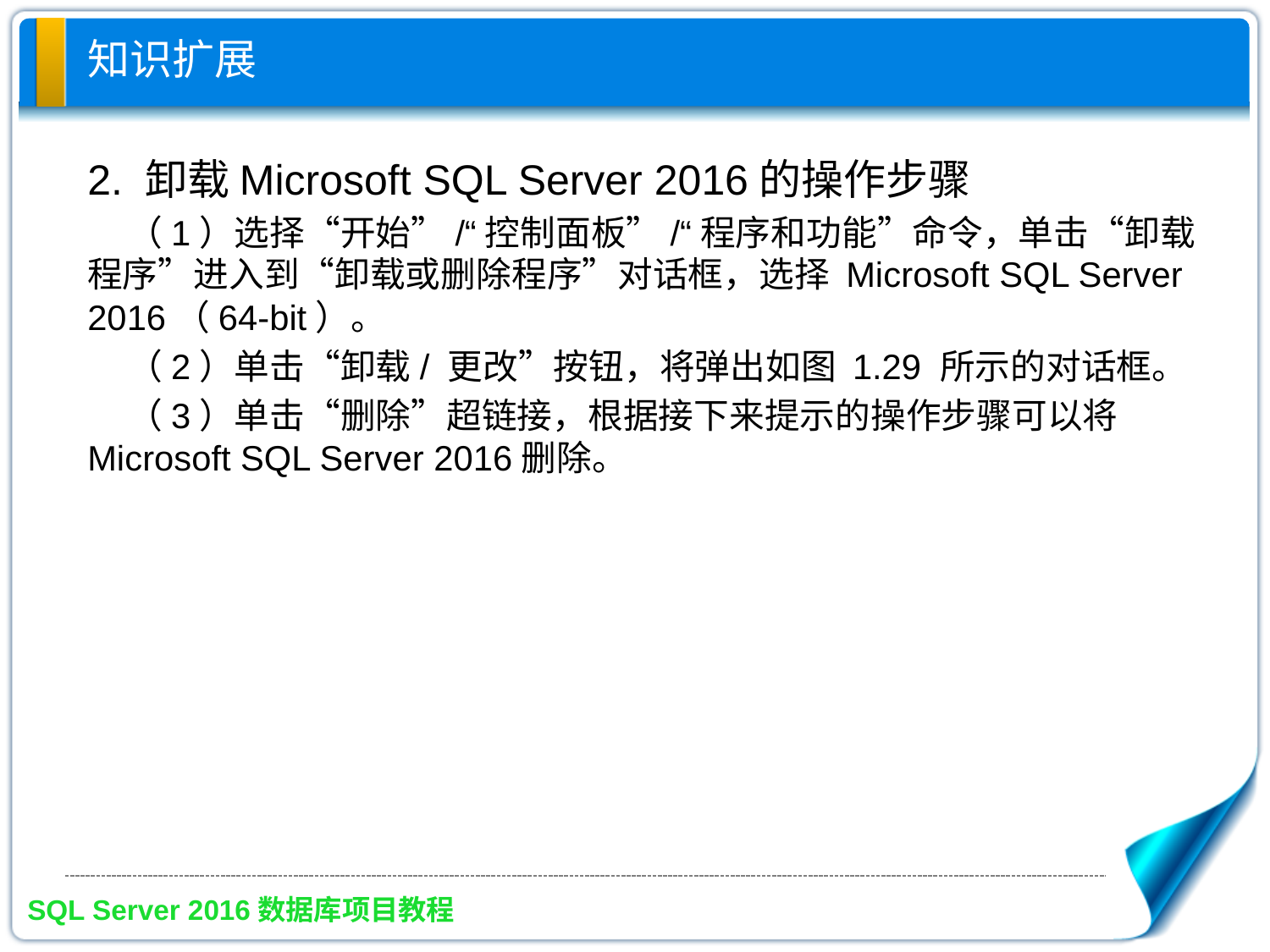

# 知识扩展
2. 卸载Microsoft SQL Server 2016的操作步骤
    （1）选择“开始”/“控制面板”/“程序和功能”命令，单击“卸载程序”进入到“卸载或删除程序”对话框，选择 Microsoft SQL Server 2016（64-bit）。
    （2）单击“卸载/ 更改”按钮，将弹出如图 1.29 所示的对话框。
    （3）单击“删除”超链接，根据接下来提示的操作步骤可以将 Microsoft SQL Server 2016删除。